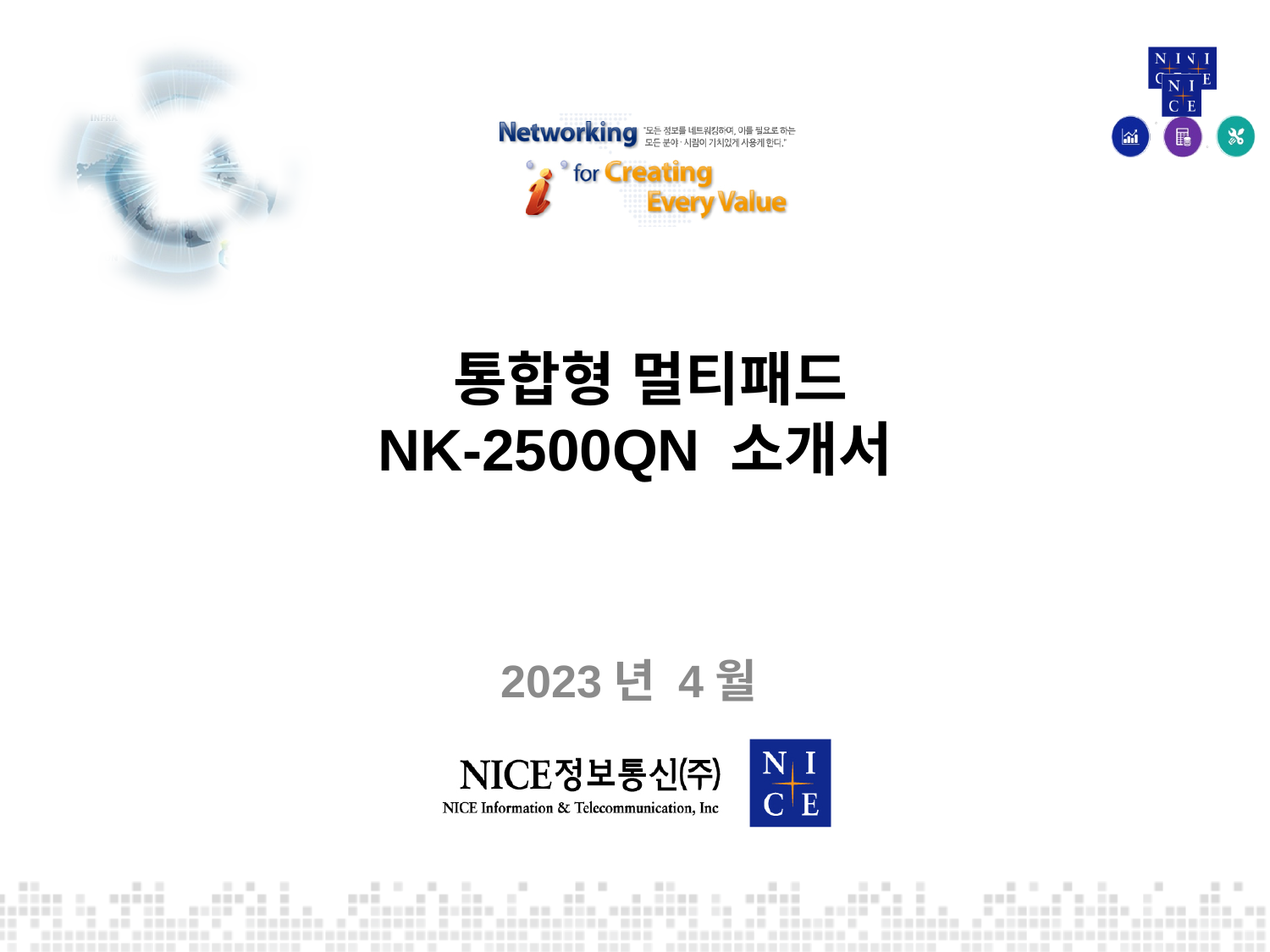

# 통합형 멀티패드 NK-2500QN 소개서
2023년 4월